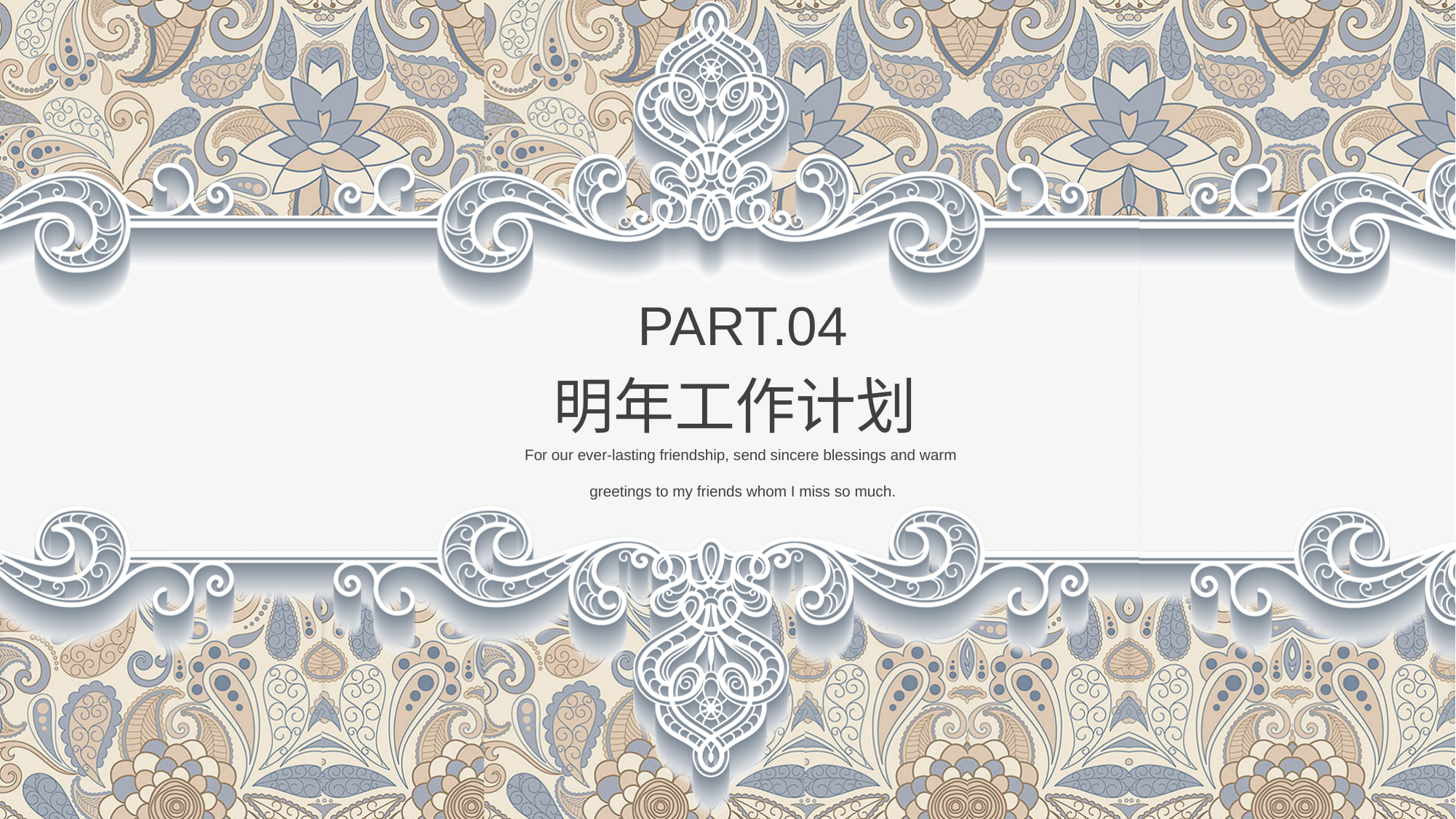

PART.04
明年工作计划
For our ever-lasting friendship, send sincere blessings and warm
greetings to my friends whom I miss so much.